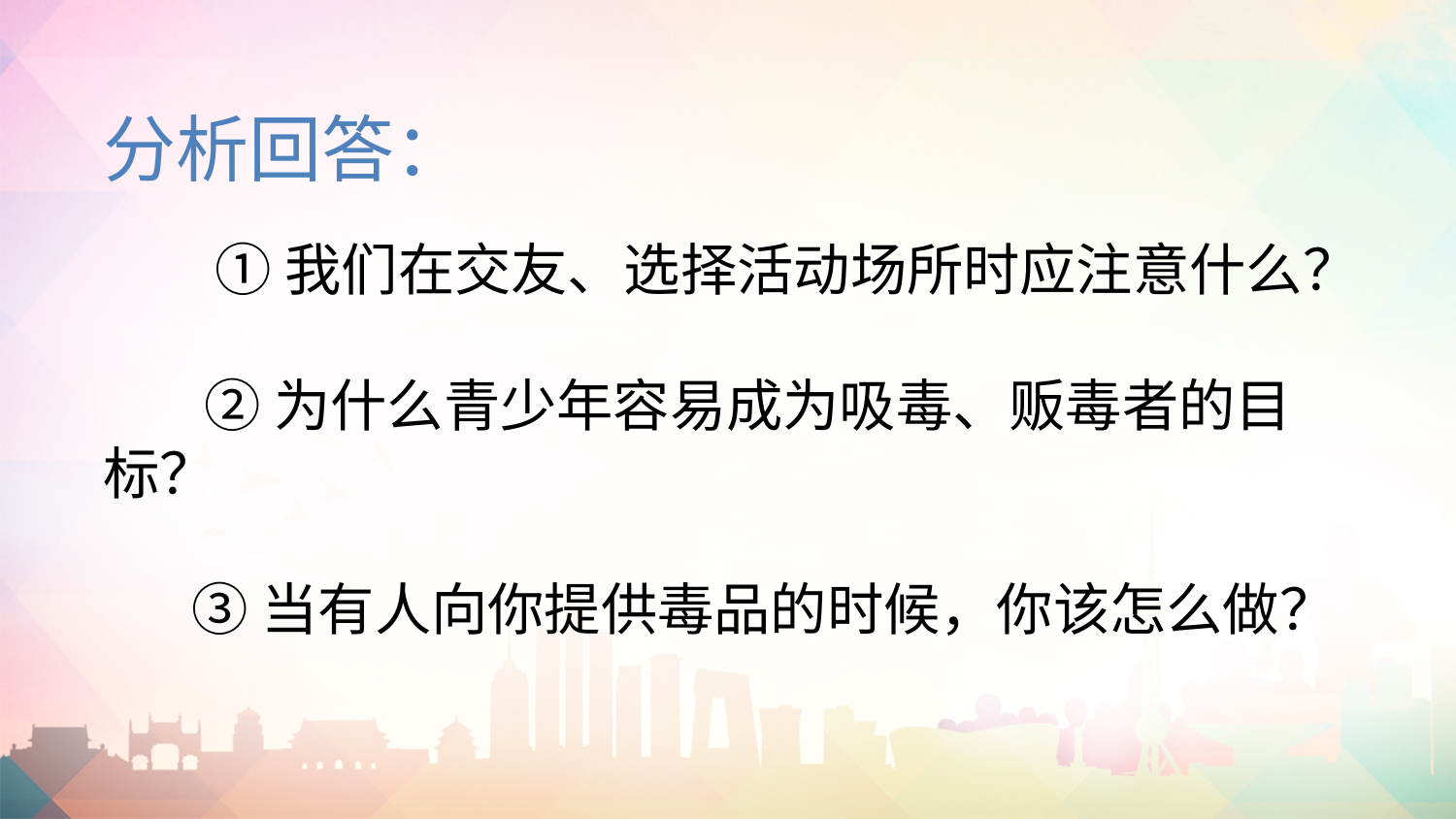

分析回答：

             ①我们在交友、选择活动场所时应注意什么？

        ②为什么青少年容易成为吸毒、贩毒者的目标？

       ③当有人向你提供毒品的时候，你该怎么做？